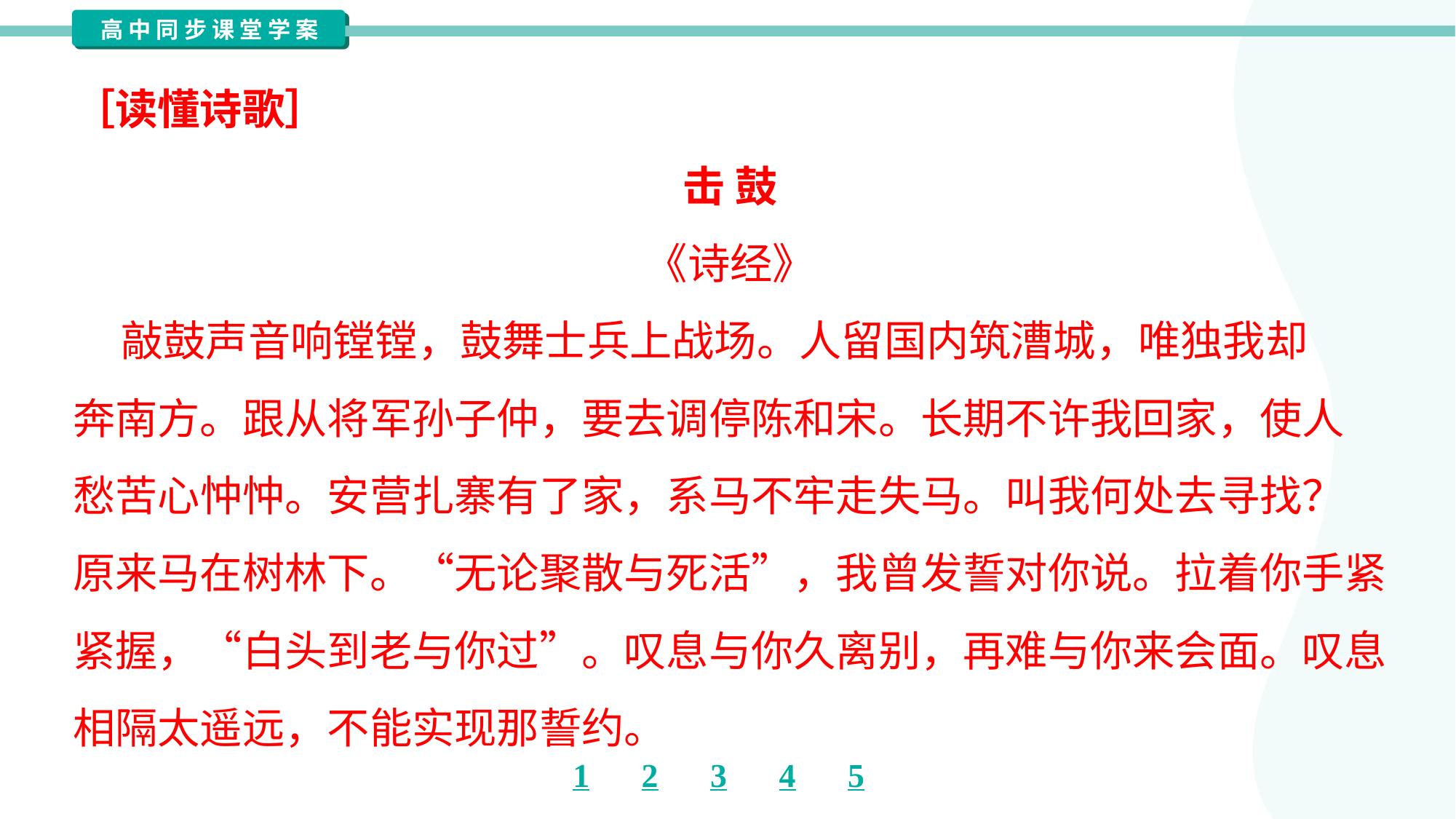

［读懂诗歌］
击 鼓
《诗经》
    敲鼓声音响镗镗，鼓舞士兵上战场。人留国内筑漕城，唯独我却
奔南方。跟从将军孙子仲，要去调停陈和宋。长期不许我回家，使人
愁苦心忡忡。安营扎寨有了家，系马不牢走失马。叫我何处去寻找？
原来马在树林下。“无论聚散与死活”，我曾发誓对你说。拉着你手紧
紧握，“白头到老与你过”。叹息与你久离别，再难与你来会面。叹息
相隔太遥远，不能实现那誓约。